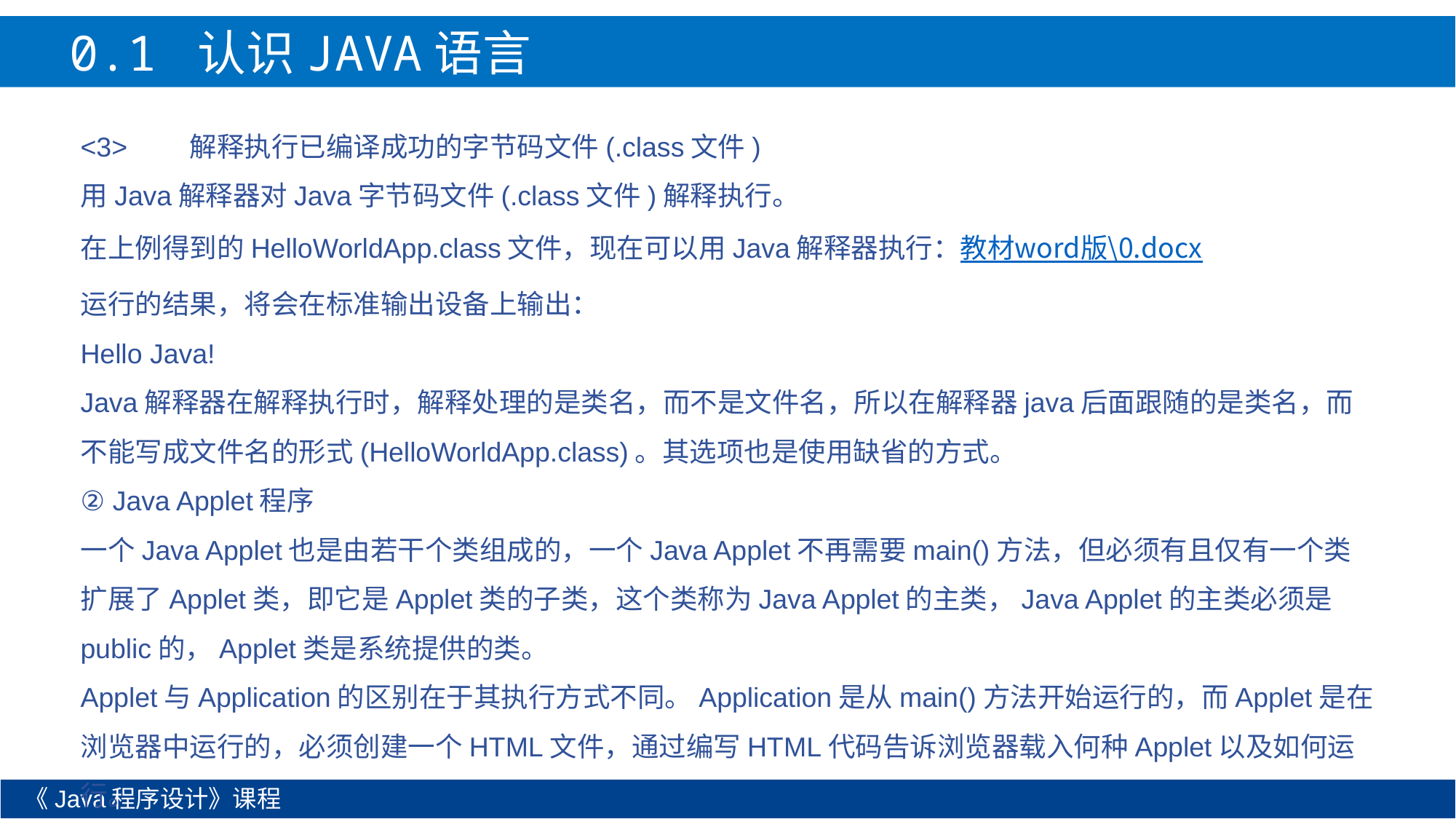

0.1 认识JAVA语言
<3>	解释执行已编译成功的字节码文件(.class文件)
用Java解释器对Java字节码文件(.class文件)解释执行。
在上例得到的HelloWorldApp.class文件，现在可以用Java解释器执行：教材word版\0.docx
运行的结果，将会在标准输出设备上输出：
Hello Java!
Java解释器在解释执行时，解释处理的是类名，而不是文件名，所以在解释器java后面跟随的是类名，而不能写成文件名的形式(HelloWorldApp.class)。其选项也是使用缺省的方式。
② Java Applet程序
一个Java Applet也是由若干个类组成的，一个Java Applet不再需要main()方法，但必须有且仅有一个类扩展了Applet类，即它是Applet类的子类，这个类称为Java Applet的主类，Java Applet的主类必须是public的，Applet类是系统提供的类。
Applet与Application的区别在于其执行方式不同。Application是从main()方法开始运行的，而Applet是在浏览器中运行的，必须创建一个HTML文件，通过编写HTML代码告诉浏览器载入何种Applet以及如何运行。
《Java程序设计》课程